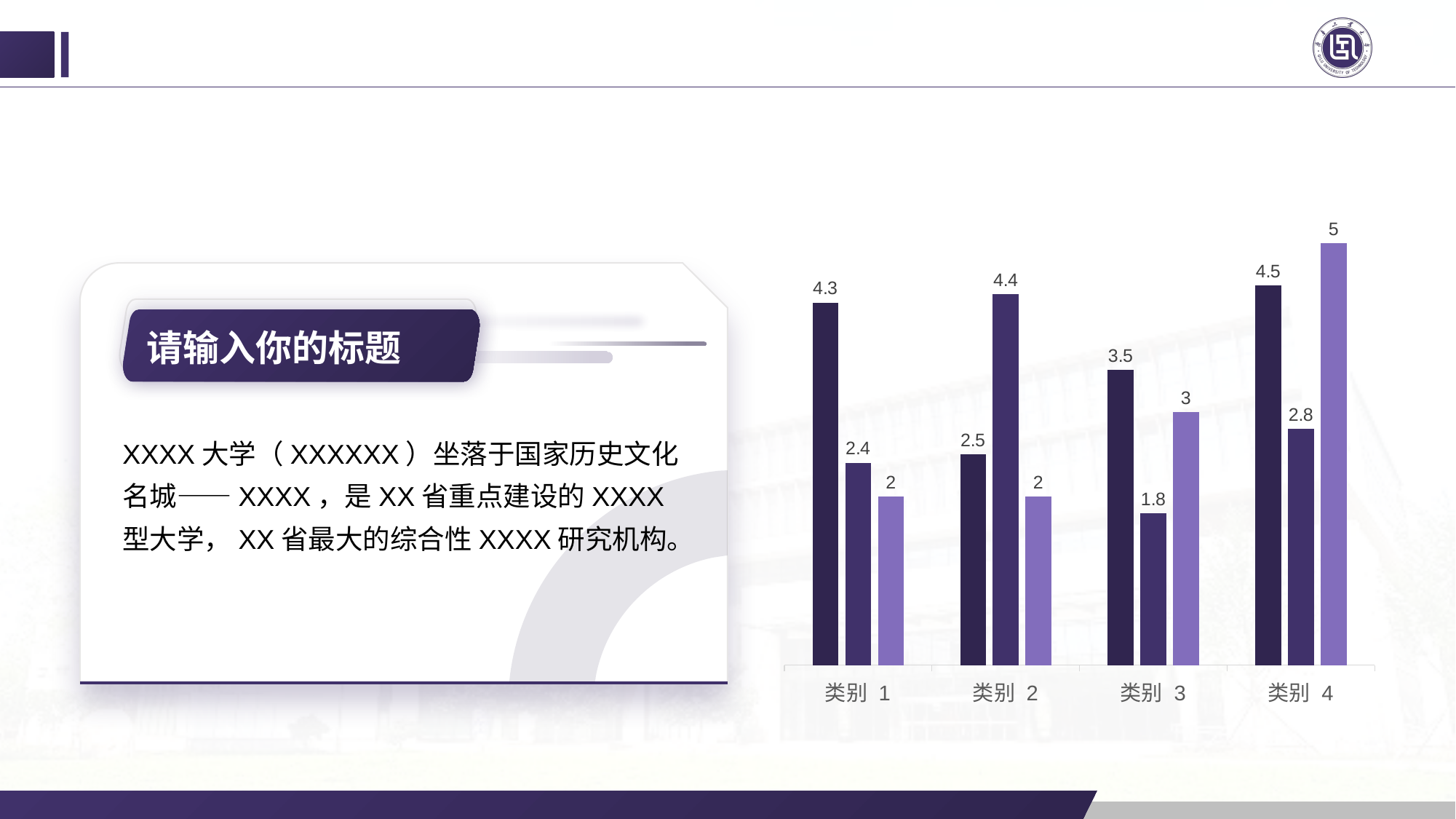

### Chart

| Category | 系列 1 | 系列 2 | 系列 3 |
|---|---|---|---|
| 类别 1 | 4.3 | 2.4 | 2.0 |
| 类别 2 | 2.5 | 4.4 | 2.0 |
| 类别 3 | 3.5 | 1.8 | 3.0 |
| 类别 4 | 4.5 | 2.8 | 5.0 |

请输入你的标题
XXXX大学（XXXXXX）坐落于国家历史文化名城——XXXX，是XX省重点建设的XXXX型大学，XX省最大的综合性XXXX研究机构。